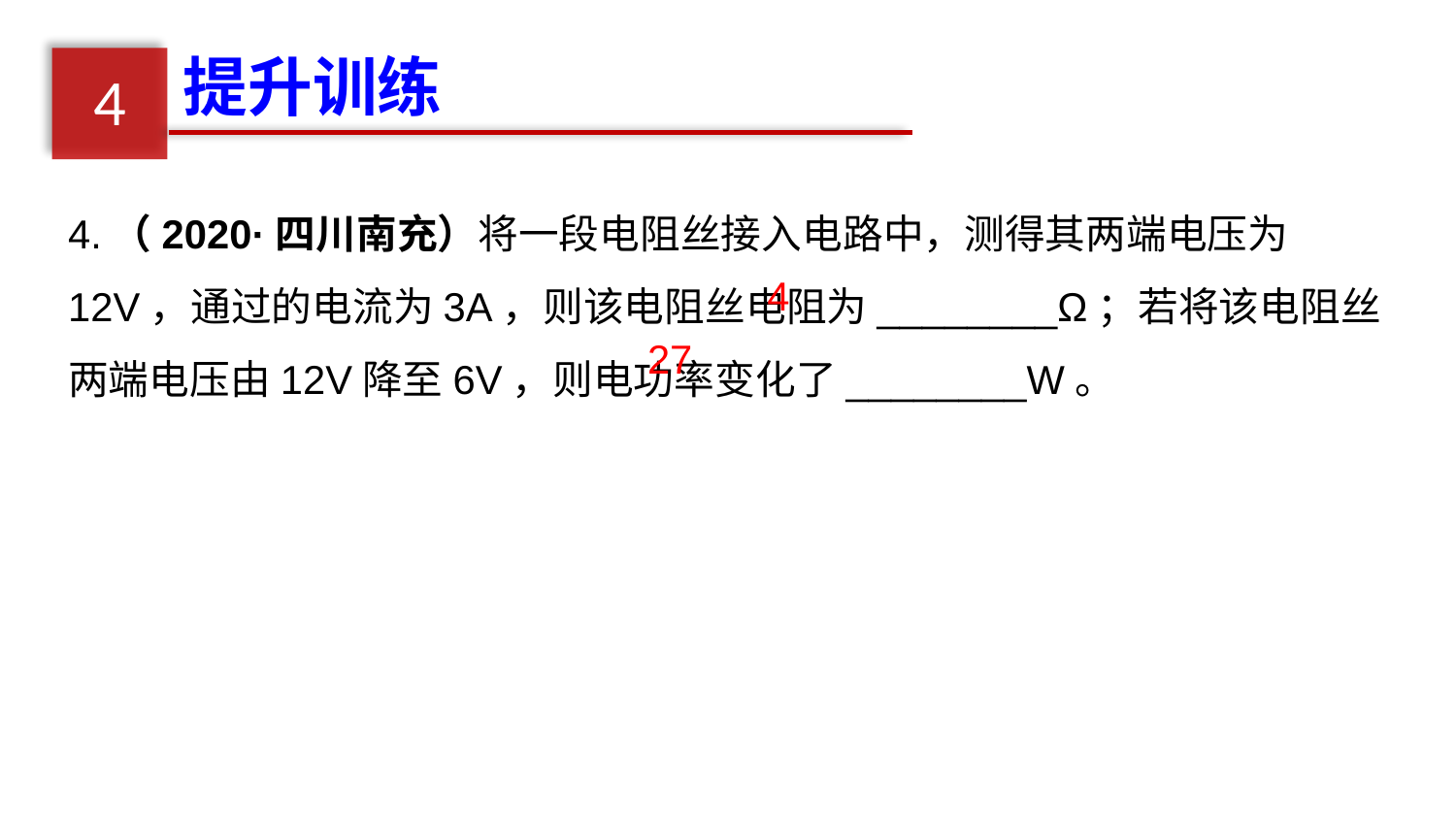

提升训练

4
4.（2020·四川南充）将一段电阻丝接入电路中，测得其两端电压为12V，通过的电流为3A，则该电阻丝电阻为________Ω；若将该电阻丝两端电压由12V降至6V，则电功率变化了________W。
4
27